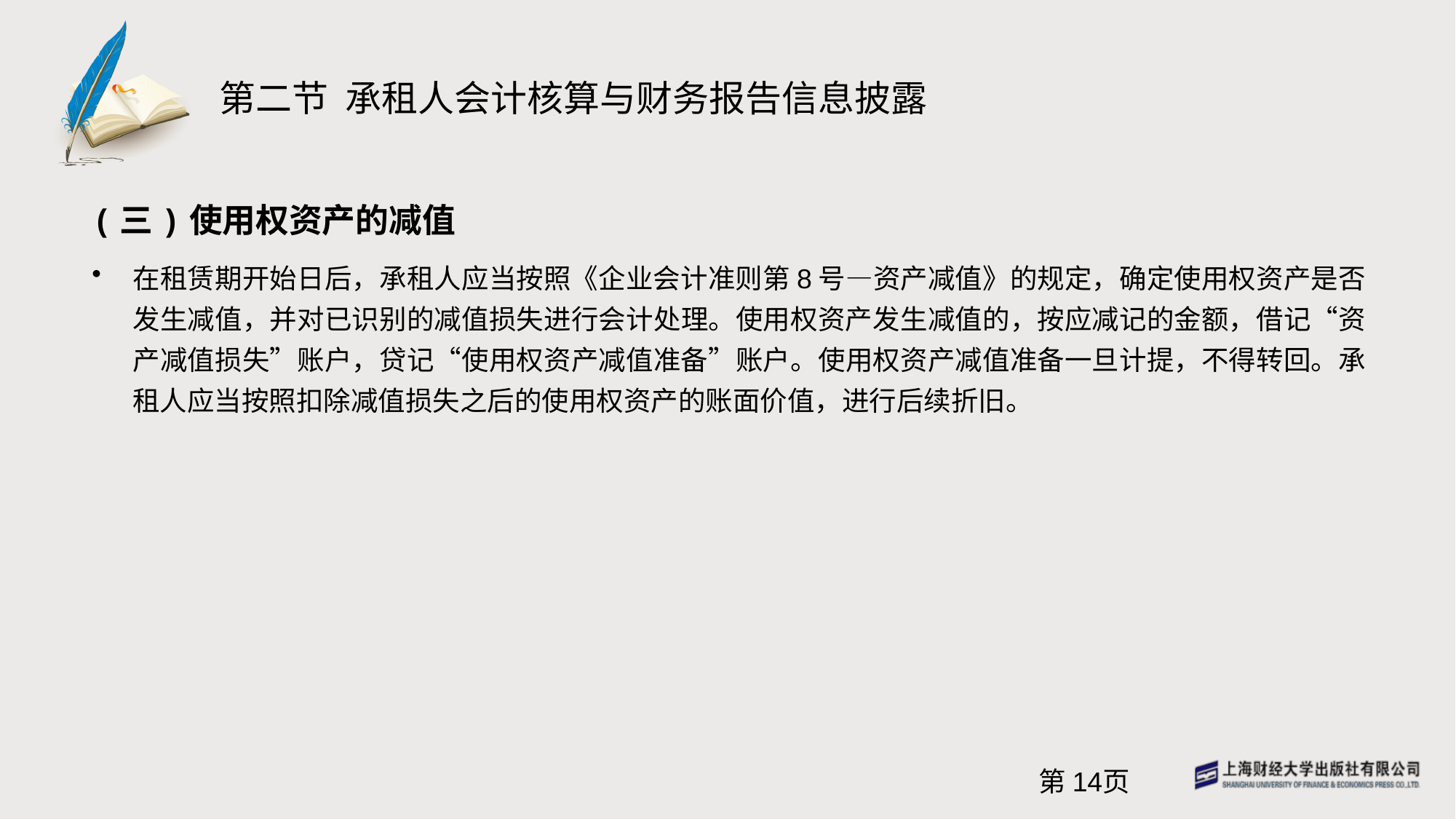

# 第二节  承租人会计核算与财务报告信息披露
(三)使用权资产的减值
在租赁期开始日后，承租人应当按照《企业会计准则第8号—资产减值》的规定，确定使用权资产是否发生减值，并对已识别的减值损失进行会计处理。使用权资产发生减值的，按应减记的金额，借记“资产减值损失”账户，贷记“使用权资产减值准备”账户。使用权资产减值准备一旦计提，不得转回。承租人应当按照扣除减值损失之后的使用权资产的账面价值，进行后续折旧。

14